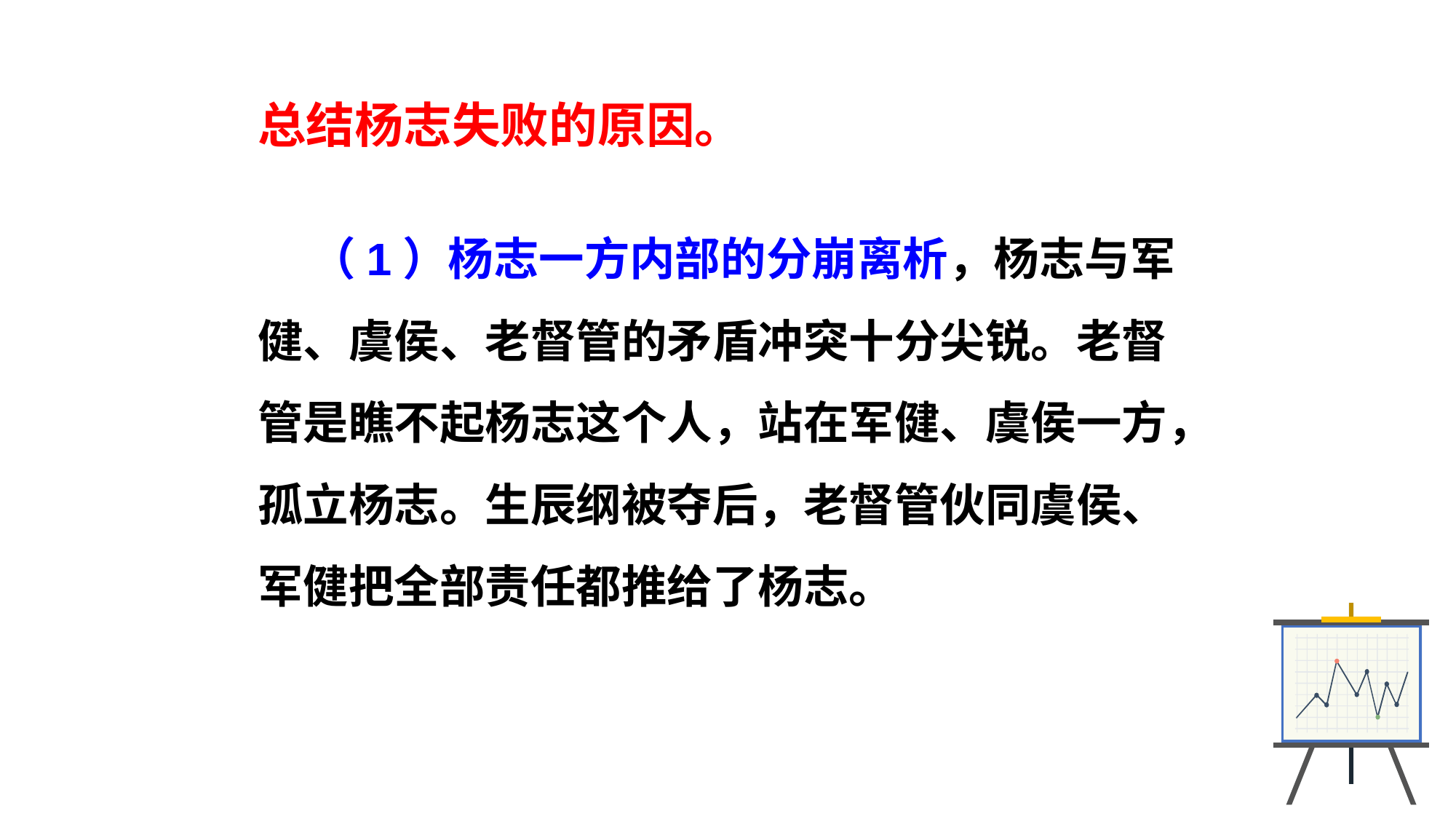

总结杨志失败的原因。
    （1）杨志一方内部的分崩离析，杨志与军健、虞侯、老督管的矛盾冲突十分尖锐。老督管是瞧不起杨志这个人，站在军健、虞侯一方，孤立杨志。生辰纲被夺后，老督管伙同虞侯、军健把全部责任都推给了杨志。